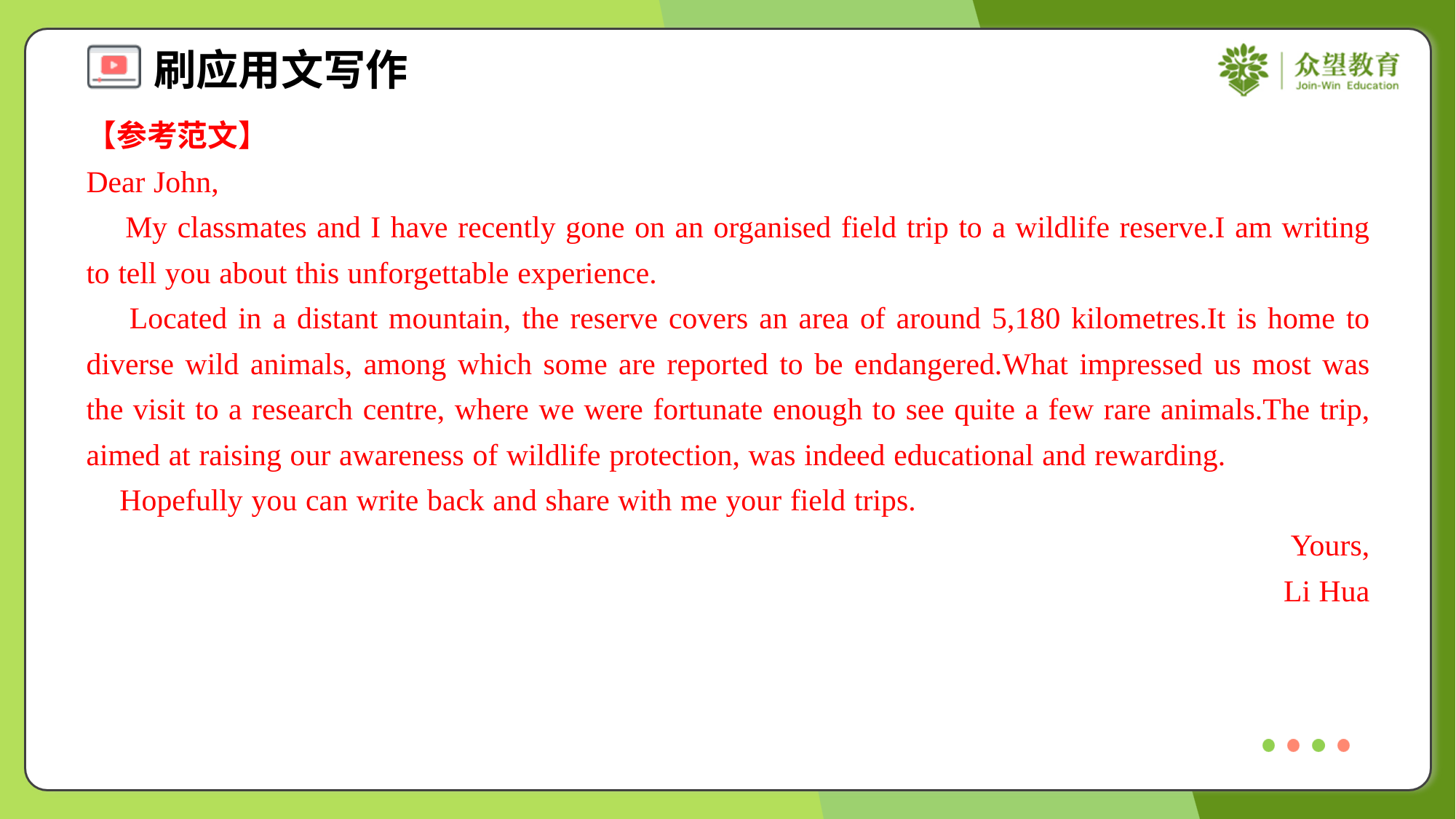

【参考范文】
Dear John,
    My classmates and I have recently gone on an organised field trip to a wildlife reserve.I am writing to tell you about this unforgettable experience.
    Located in a distant mountain, the reserve covers an area of around 5,180 kilometres.It is home to diverse wild animals, among which some are reported to be endangered.What impressed us most was the visit to a research centre, where we were fortunate enough to see quite a few rare animals.The trip, aimed at raising our awareness of wildlife protection, was indeed educational and rewarding.
    Hopefully you can write back and share with me your field trips.
Yours,
Li Hua